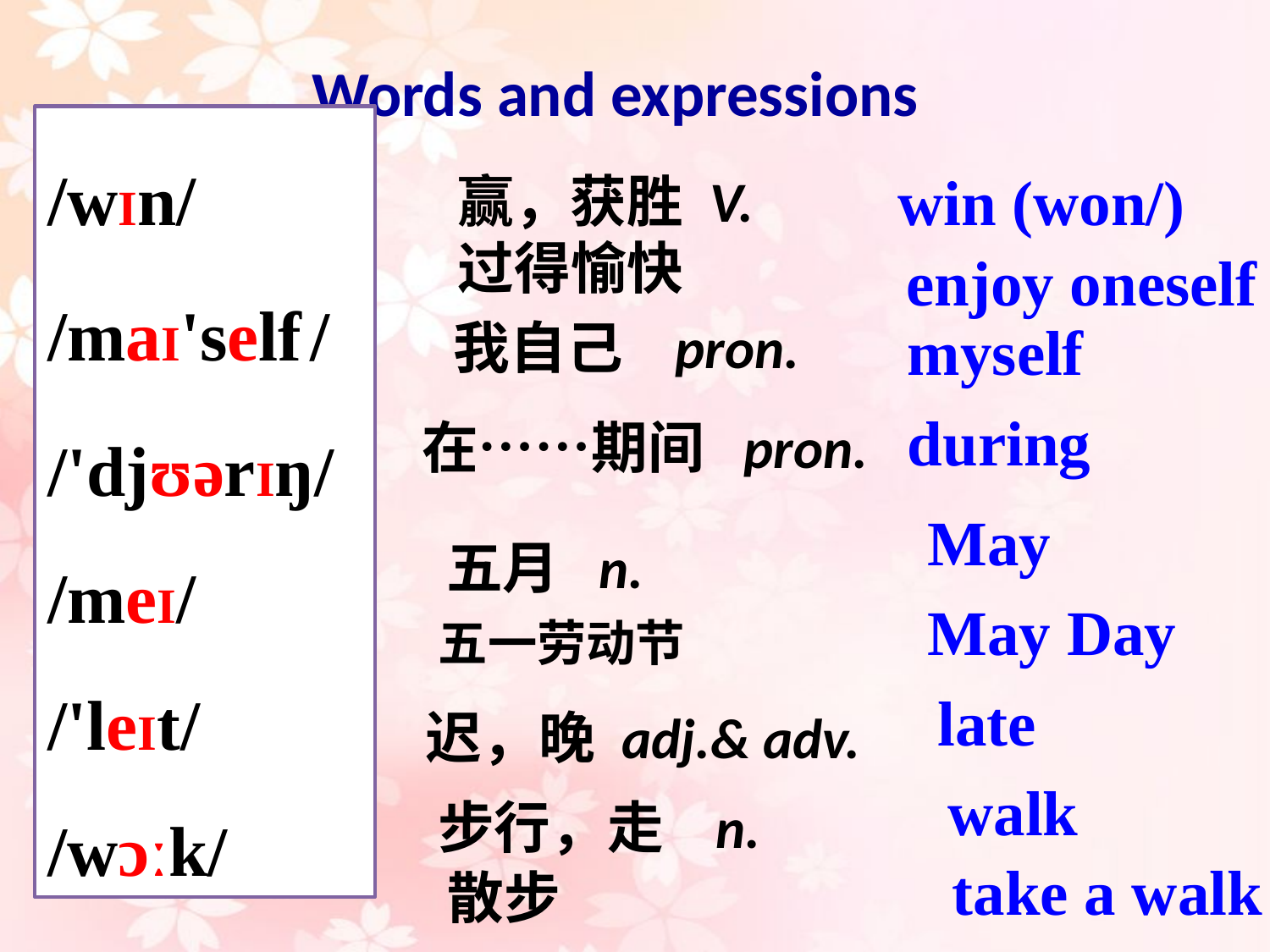

Words and expressions

/wIn/
/maI'self /
/'djʊərIŋ/
/meI/
/'leIt/
/wɔːk/
win (won/)
赢，获胜 V.
过得愉快
enjoy oneself
我自己   pron.
myself
during
在……期间  pron.
May
五月  n.
May Day
五一劳动节
late
迟，晚 adj.& adv.
walk
步行，走   n.
take a walk
散步